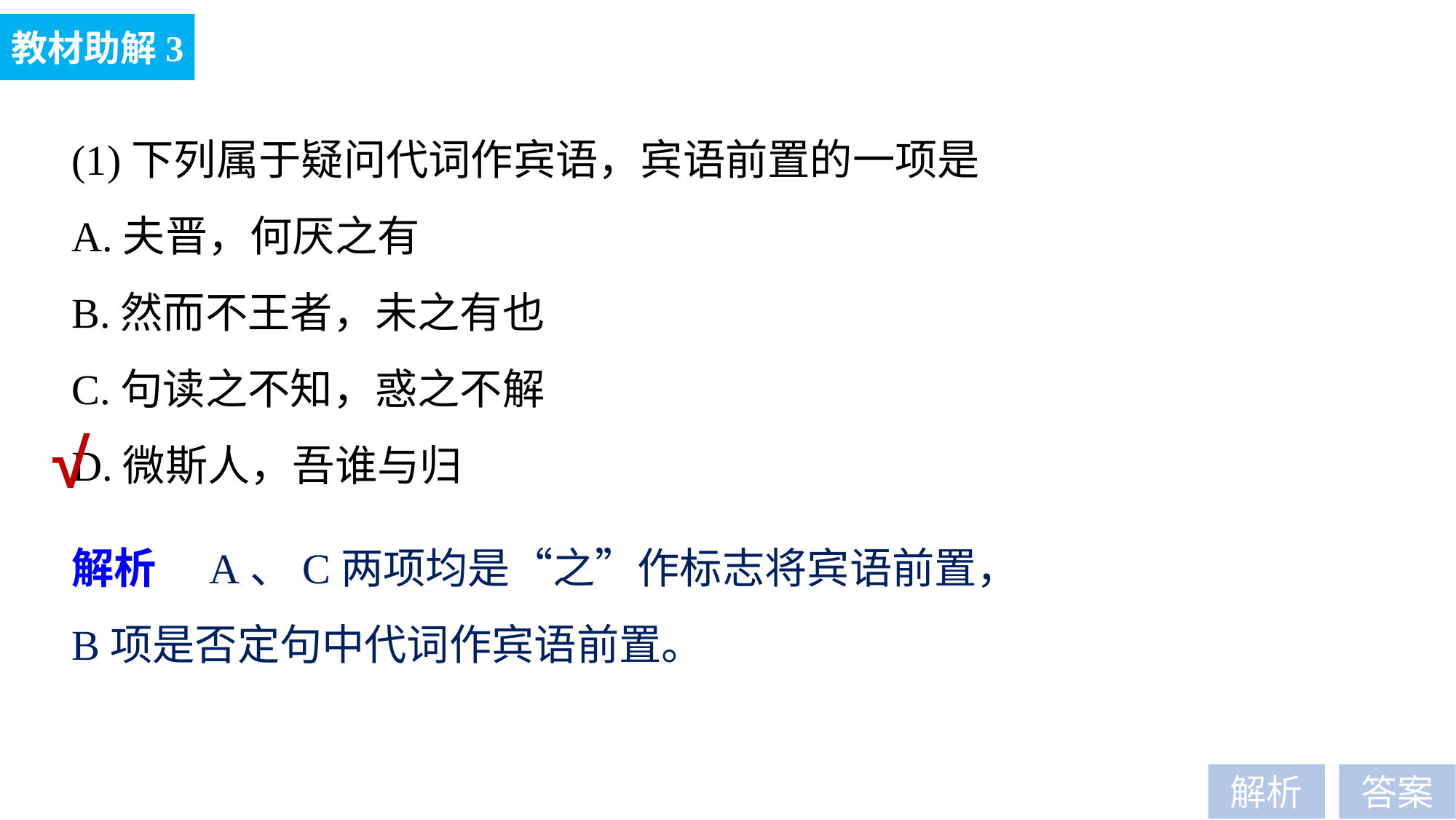

教材助解3
(1)下列属于疑问代词作宾语，宾语前置的一项是
A.夫晋，何厌之有
B.然而不王者，未之有也
C.句读之不知，惑之不解
D.微斯人，吾谁与归
√
解析　A、C两项均是“之”作标志将宾语前置，
B项是否定句中代词作宾语前置。
解析
答案